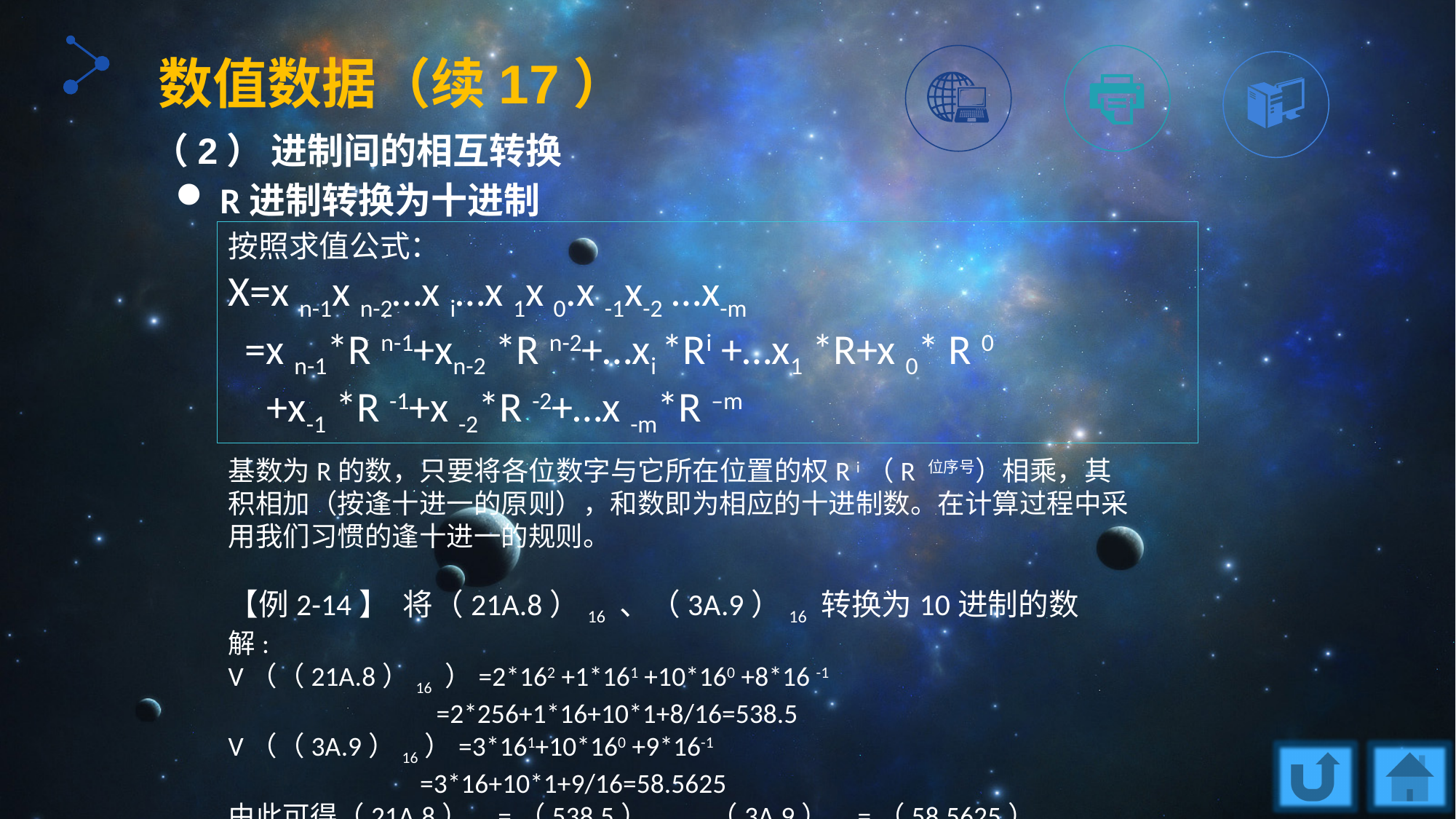

数值数据（续17）

（2） 进制间的相互转换
 R进制转换为十进制

按照求值公式：
X=x n-1x n-2…x i…x 1x 0.x -1x-2 …x-m
   =x n-1*R n-1+xn-2 *R n-2+…xi *Ri +…x1 *R+x 0* R 0
    +x-1 *R -1+x -2*R -2+…x -m*R –m
基数为R的数，只要将各位数字与它所在位置的权R i（R 位序号）相乘，其积相加（按逢十进一的原则），和数即为相应的十进制数。在计算过程中采用我们习惯的逢十进一的规则。

【例2-14】  将（21A.8）16 、（3A.9）16 转换为10进制的数
解:
V（（21A.8）16 ）=2*162 +1*161 +10*160 +8*16 -1
              	                =2*256+1*16+10*1+8/16=538.5
V（（3A.9）16）=3*161+10*160 +9*16-1
                               =3*16+10*1+9/16=58.5625
由此可得（21A.8）16 =（538.5）10 ，（3A.9）16 =（58.5625）10